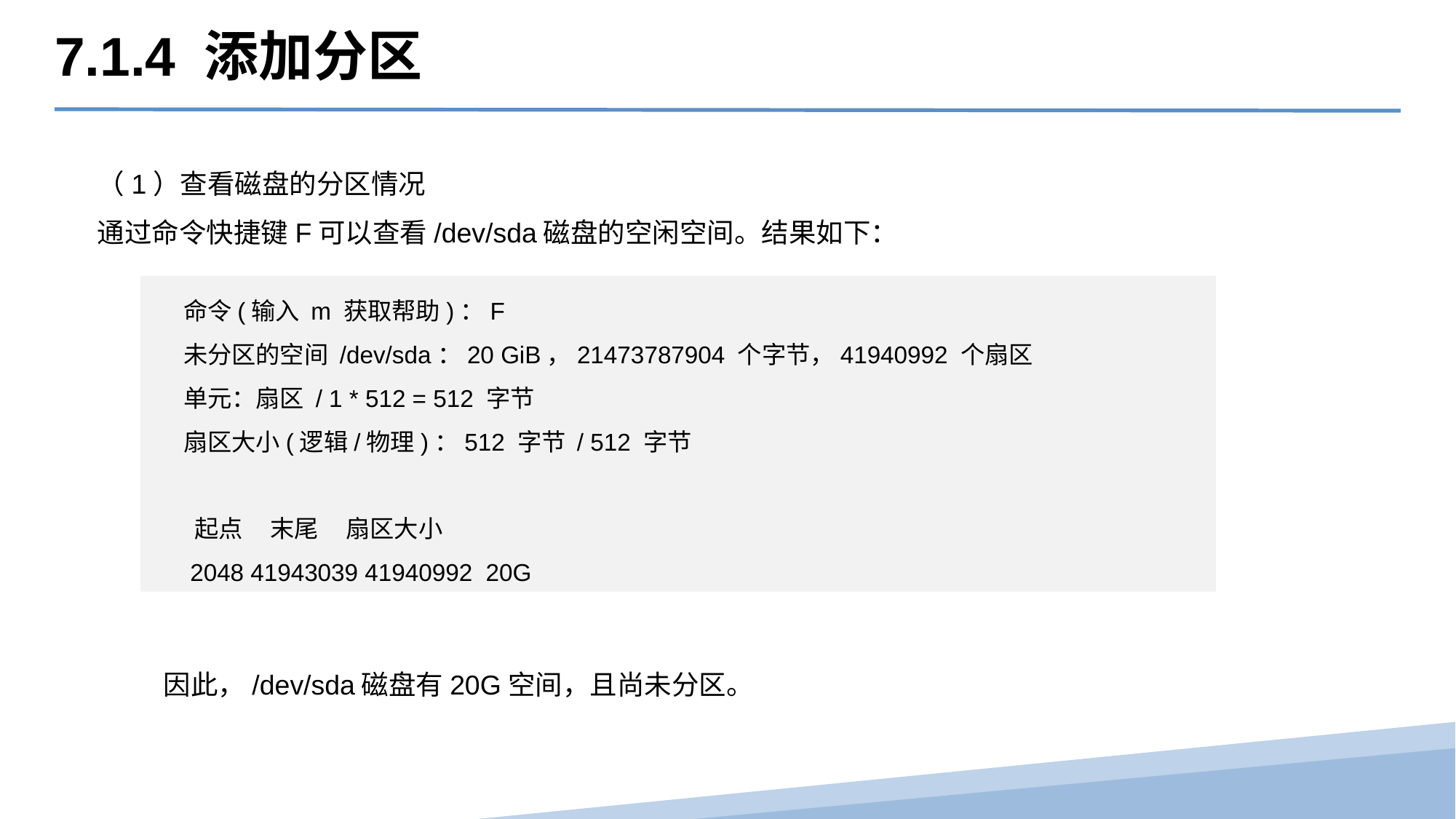

7.1.4 添加分区
（1）查看磁盘的分区情况
通过命令快捷键F可以查看/dev/sda磁盘的空闲空间。结果如下：
命令(输入 m 获取帮助)：F
未分区的空间 /dev/sda：20 GiB，21473787904 个字节，41940992 个扇区
单元：扇区 / 1 * 512 = 512 字节
扇区大小(逻辑/物理)：512 字节 / 512 字节

 起点     末尾     扇区大小
 2048 41943039 41940992  20G
因此，/dev/sda磁盘有20G空间，且尚未分区。